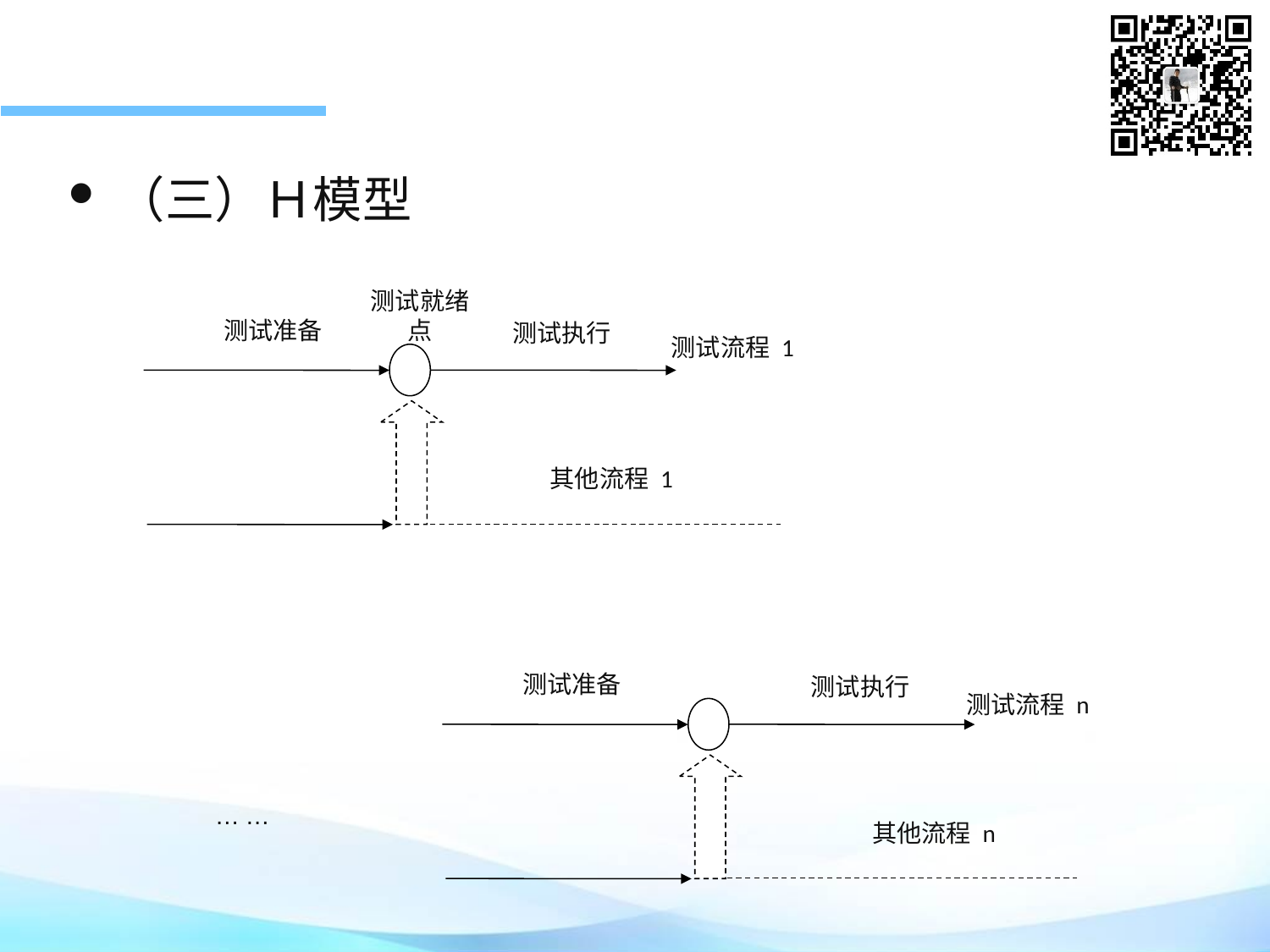

（三）Ｈ模型

测试就绪点
测试准备
测试执行
测试流程 1

其他流程 1
测试准备
测试执行
测试流程 n

… …
其他流程 n